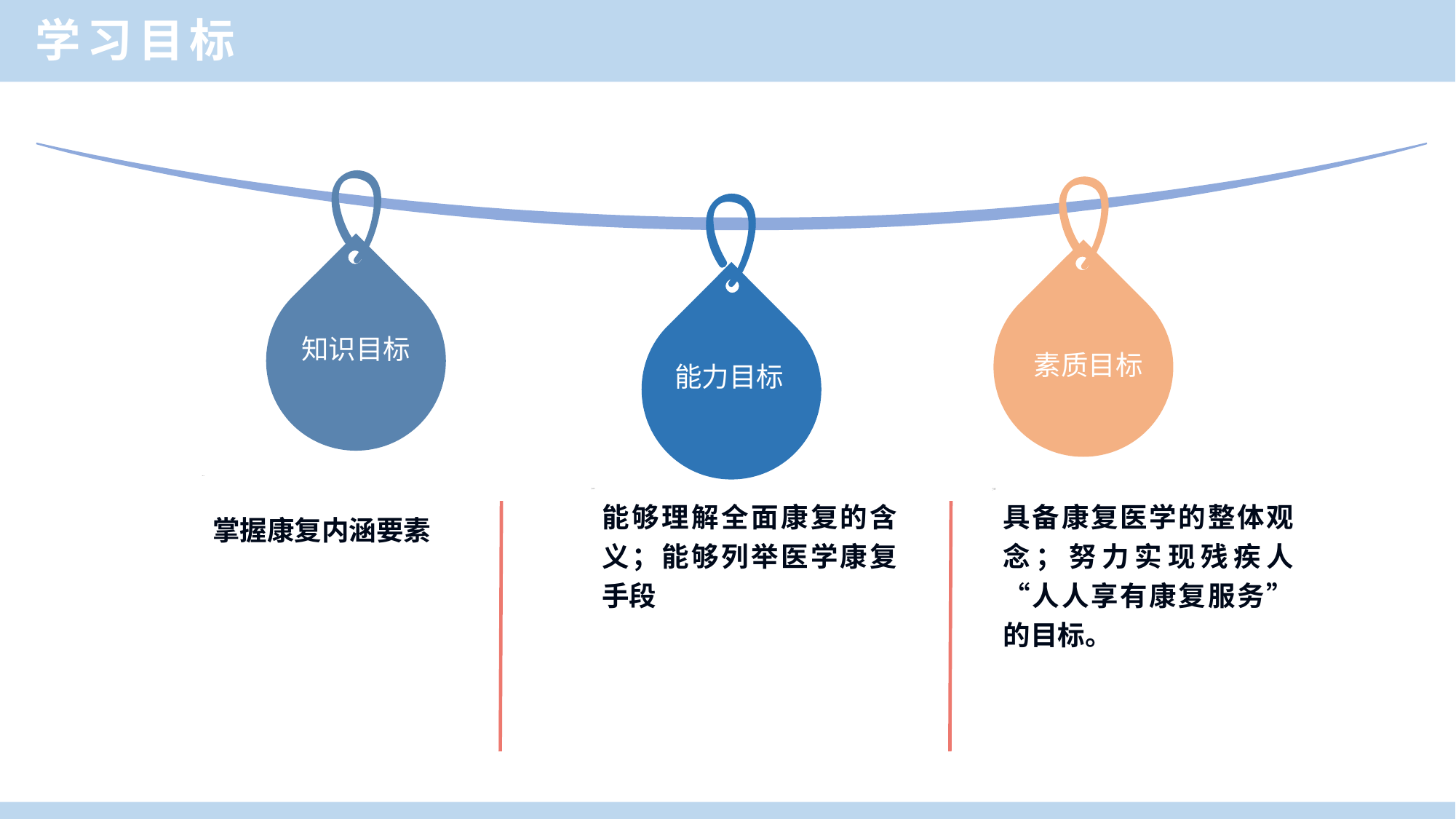

学习目标

知识目标

素质目标

能力目标
掌握康复内涵要素
能够理解全面康复的含义；能够列举医学康复手段
具备康复医学的整体观念；努力实现残疾人“人人享有康复服务”的目标。